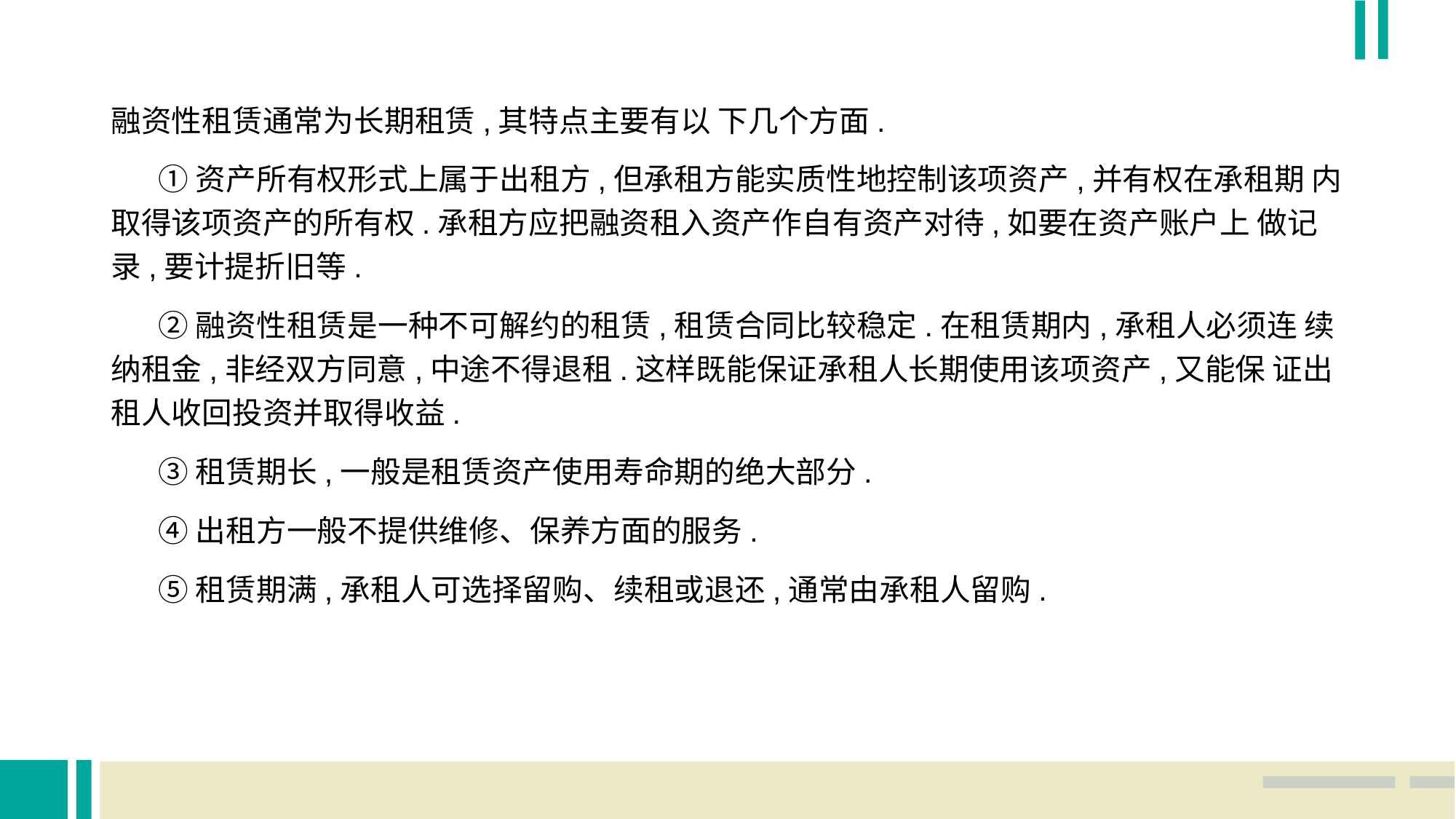

融资性租赁通常为长期租赁,其特点主要有以 下几个方面.
       ①资产所有权形式上属于出租方,但承租方能实质性地控制该项资产,并有权在承租期 内取得该项资产的所有权.承租方应把融资租入资产作自有资产对待,如要在资产账户上 做记录,要计提折旧等.
       ②融资性租赁是一种不可解约的租赁,租赁合同比较稳定.在租赁期内,承租人必须连 续纳租金,非经双方同意,中途不得退租.这样既能保证承租人长期使用该项资产,又能保 证出租人收回投资并取得收益.
       ③租赁期长,一般是租赁资产使用寿命期的绝大部分.
       ④出租方一般不提供维修、保养方面的服务.
       ⑤租赁期满,承租人可选择留购、续租或退还,通常由承租人留购.